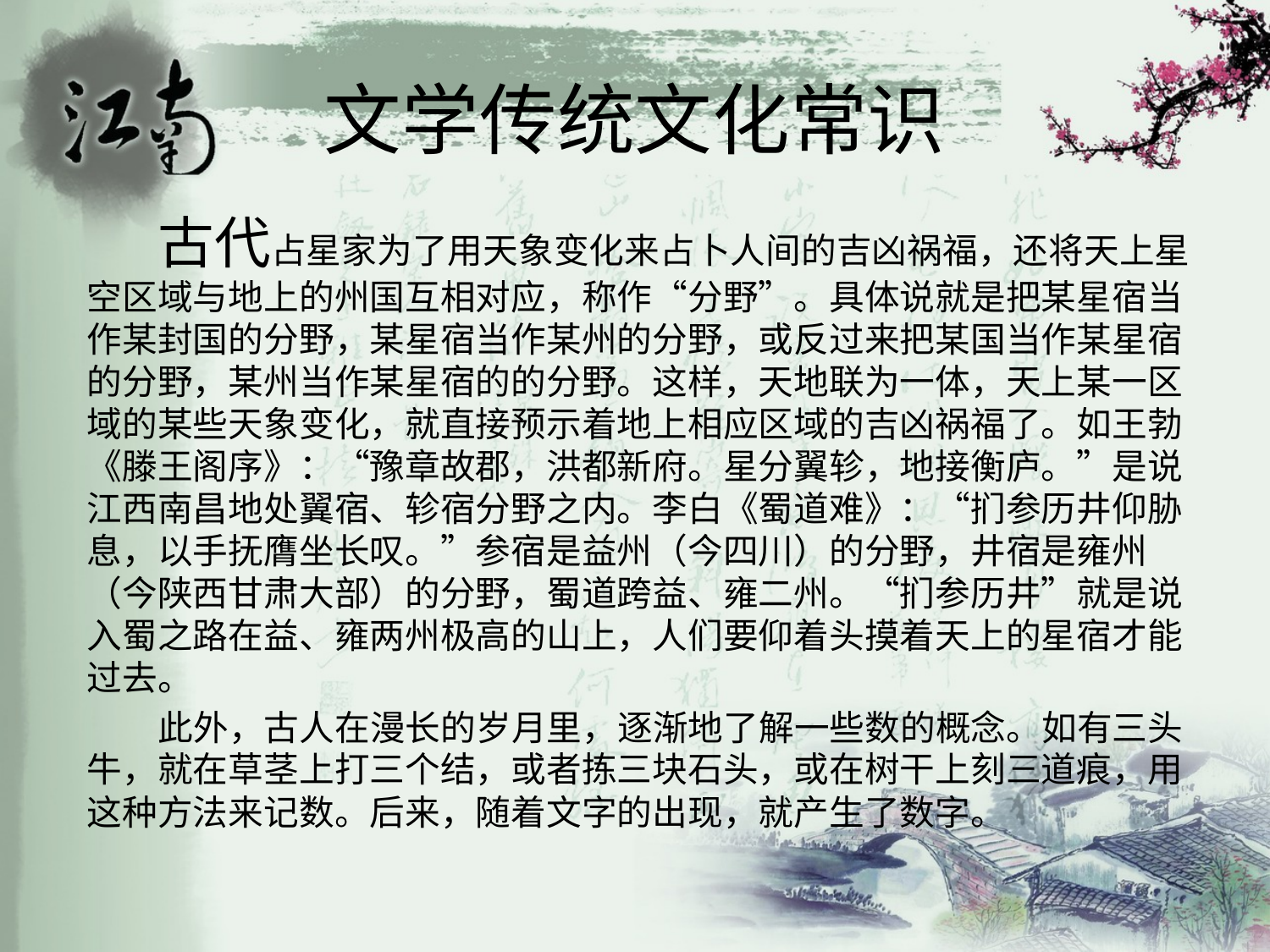

# 文学传统文化常识
        古代占星家为了用天象变化来占卜人间的吉凶祸福，还将天上星空区域与地上的州国互相对应，称作“分野”。具体说就是把某星宿当作某封国的分野，某星宿当作某州的分野，或反过来把某国当作某星宿的分野，某州当作某星宿的的分野。这样，天地联为一体，天上某一区域的某些天象变化，就直接预示着地上相应区域的吉凶祸福了。如王勃《滕王阁序》：“豫章故郡，洪都新府。星分翼轸，地接衡庐。”是说江西南昌地处翼宿、轸宿分野之内。李白《蜀道难》：“扪参历井仰胁息，以手抚膺坐长叹。”参宿是益州（今四川）的分野，井宿是雍州（今陕西甘肃大部）的分野，蜀道跨益、雍二州。“扪参历井”就是说入蜀之路在益、雍两州极高的山上，人们要仰着头摸着天上的星宿才能过去。
        此外，古人在漫长的岁月里，逐渐地了解一些数的概念。如有三头牛，就在草茎上打三个结，或者拣三块石头，或在树干上刻三道痕，用这种方法来记数。后来，随着文字的出现，就产生了数字。